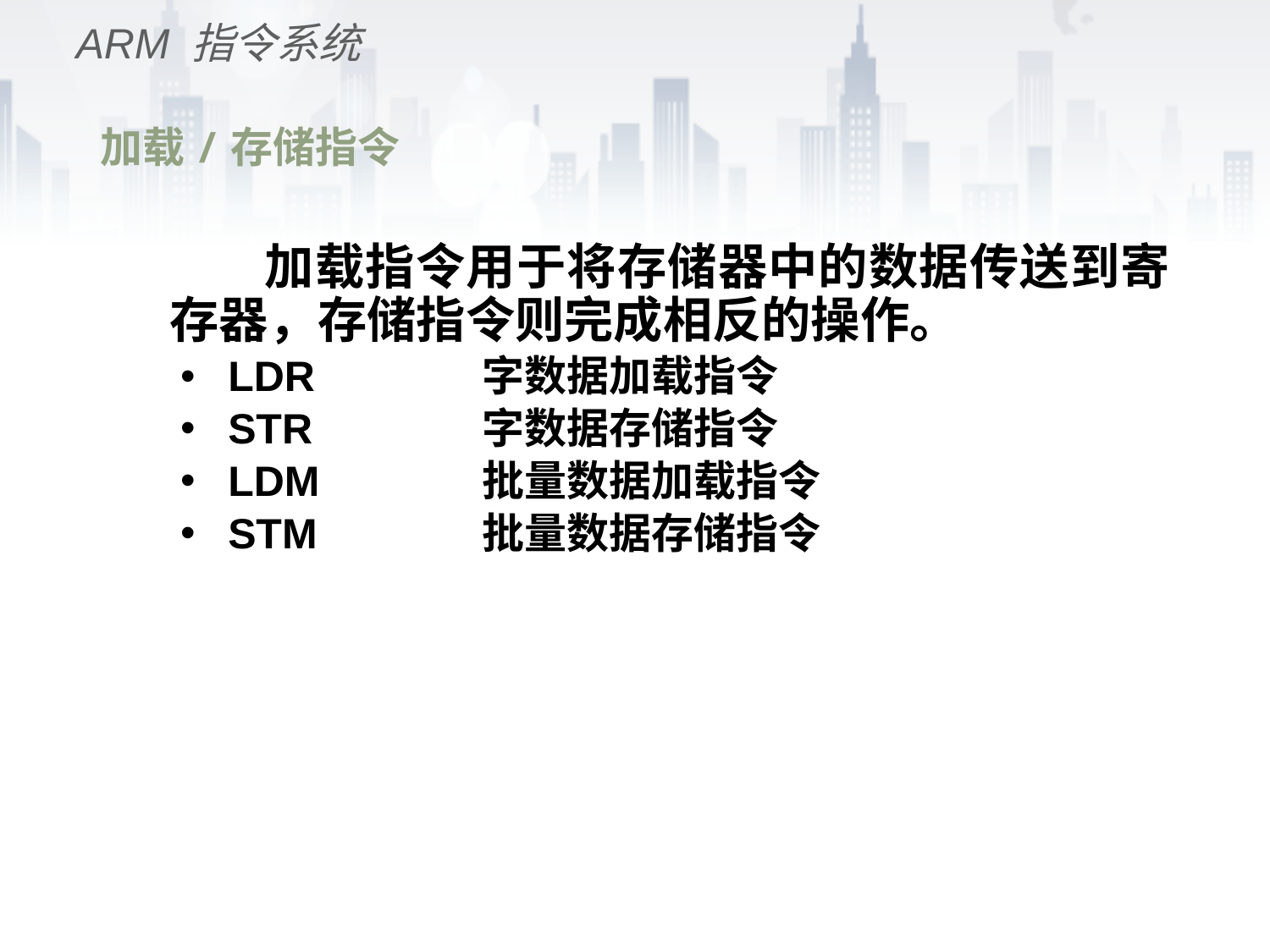

ARM 指令系统
# 加载/存储指令
           加载指令用于将存储器中的数据传送到寄存器，存储指令则完成相反的操作。
LDR		字数据加载指令
STR		字数据存储指令
LDM		批量数据加载指令
STM		批量数据存储指令